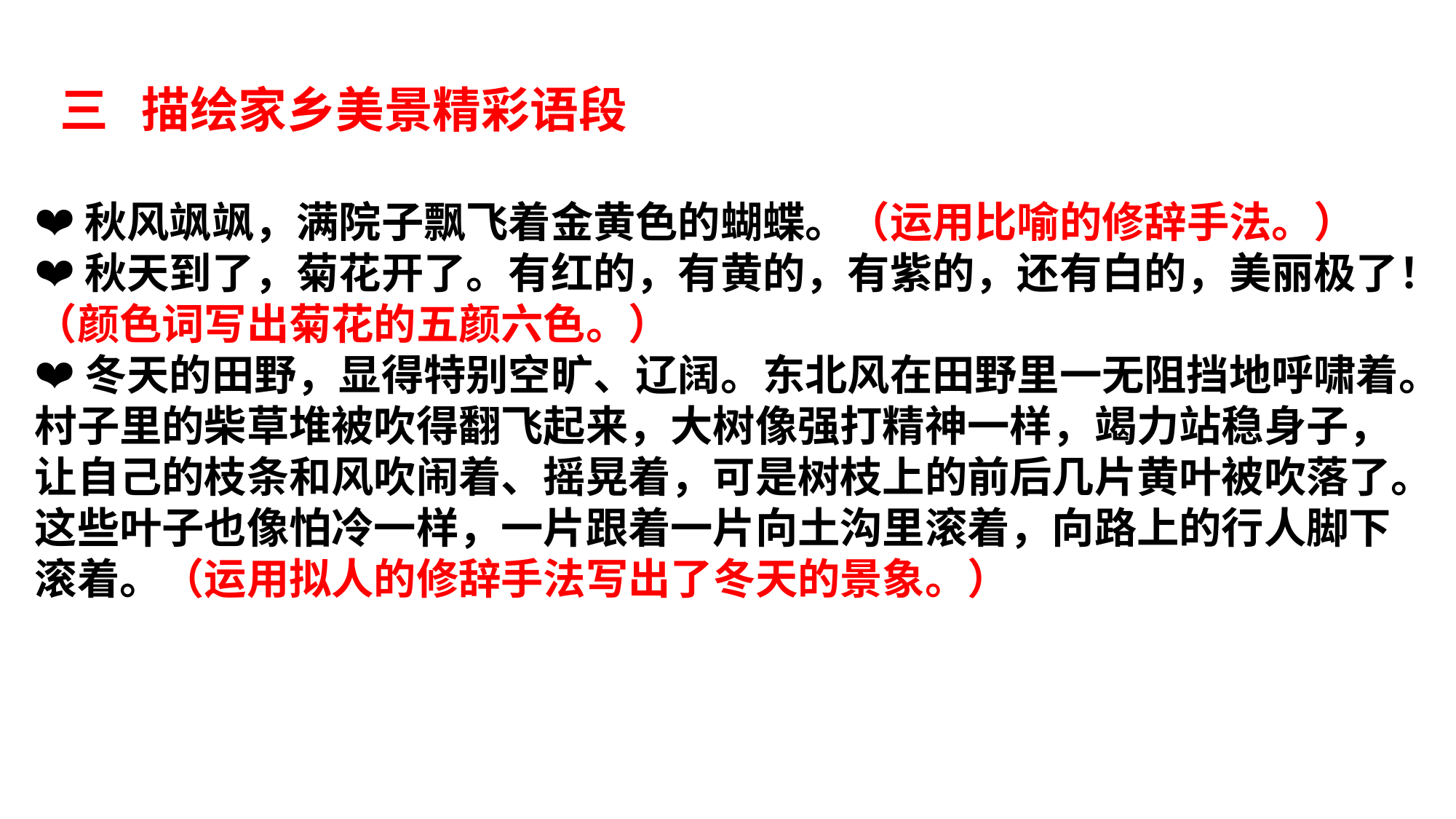

三   描绘家乡美景精彩语段
❤秋风飒飒，满院子飘飞着金黄色的蝴蝶。（运用比喻的修辞手法。）
❤秋天到了，菊花开了。有红的，有黄的，有紫的，还有白的，美丽极了！（颜色词写出菊花的五颜六色。）
❤冬天的田野，显得特别空旷、辽阔。东北风在田野里一无阻挡地呼啸着。村子里的柴草堆被吹得翻飞起来，大树像强打精神一样，竭力站稳身子，让自己的枝条和风吹闹着、摇晃着，可是树枝上的前后几片黄叶被吹落了。这些叶子也像怕冷一样，一片跟着一片向土沟里滚着，向路上的行人脚下滚着。（运用拟人的修辞手法写出了冬天的景象。）